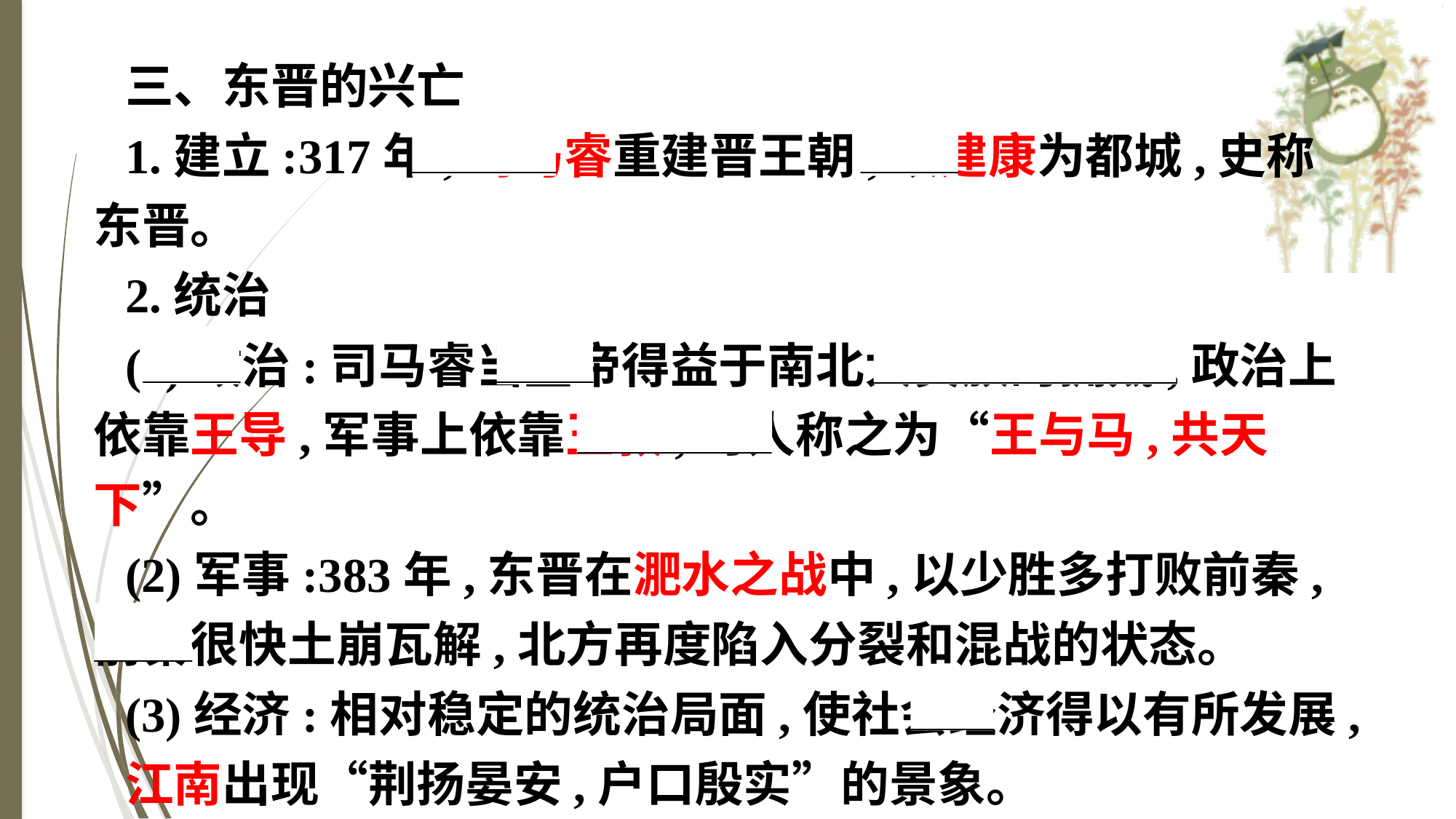

三、东晋的兴亡
1.建立:317年,司马睿重建晋王朝,以建康为都城,史称东晋。
2.统治
(1)政治:司马睿当皇帝得益于南北大贵族的拥戴,政治上依靠王导,军事上依靠王敦,时人称之为“王与马,共天下”。
(2)军事:383年,东晋在淝水之战中,以少胜多打败前秦,前秦很快土崩瓦解,北方再度陷入分裂和混战的状态。
(3)经济:相对稳定的统治局面,使社会经济得以有所发展,
江南出现“荆扬晏安,户口殷实”的景象。
3.灭亡:东晋末年,政权落入武将手中。420年,东晋灭亡。